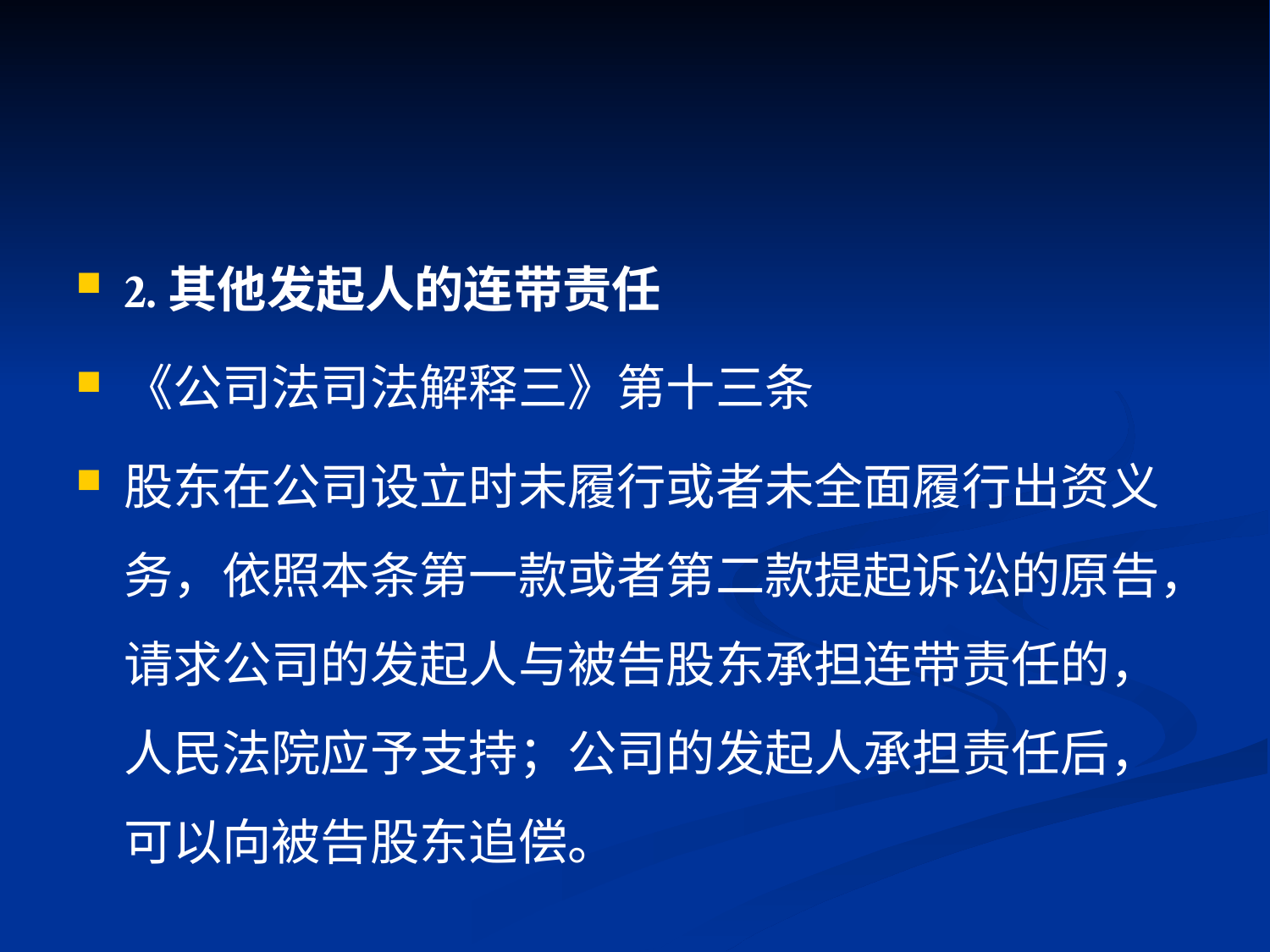

#
2.其他发起人的连带责任
《公司法司法解释三》第十三条
股东在公司设立时未履行或者未全面履行出资义务，依照本条第一款或者第二款提起诉讼的原告，请求公司的发起人与被告股东承担连带责任的，人民法院应予支持；公司的发起人承担责任后，可以向被告股东追偿。